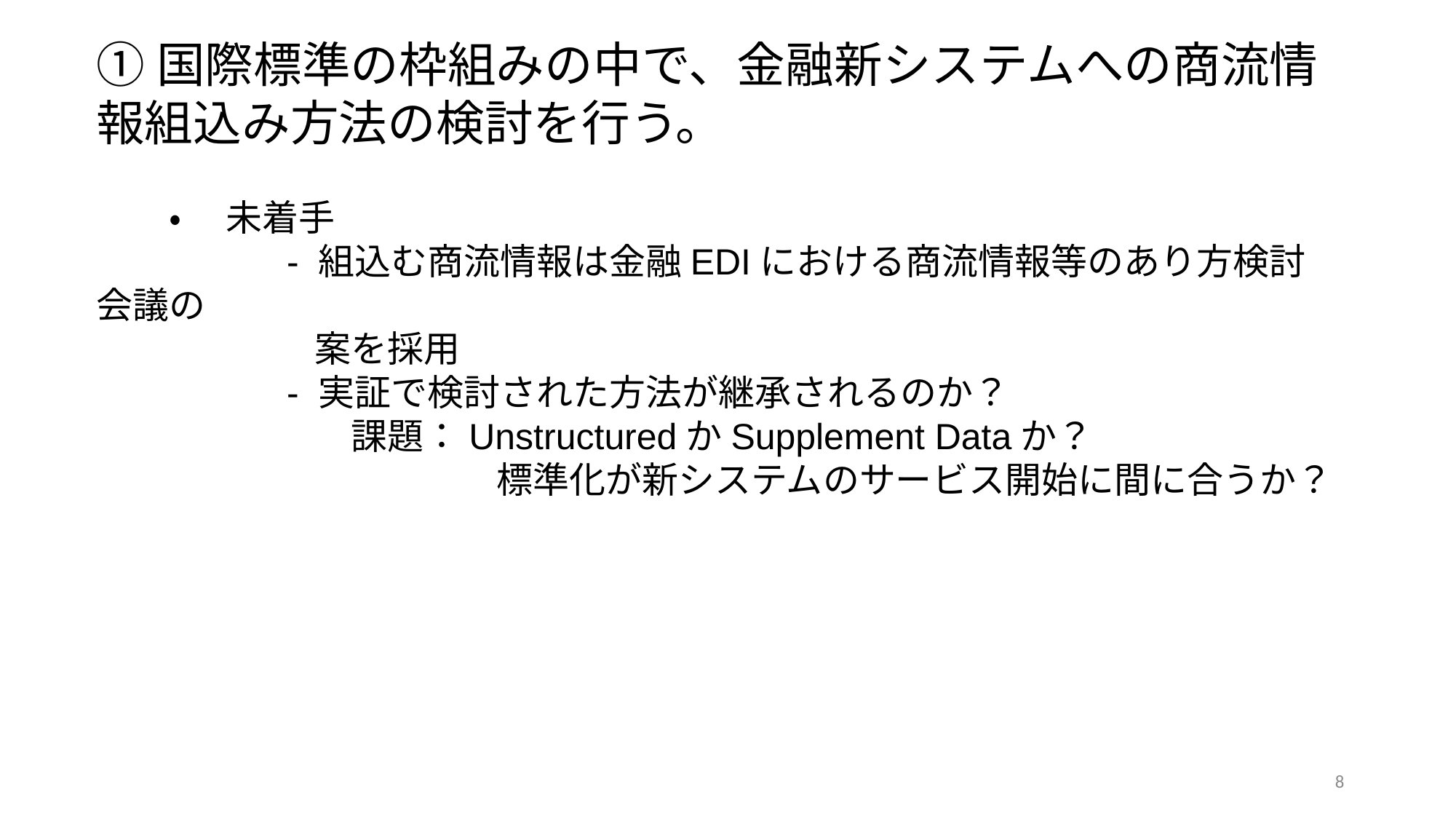

①国際標準の枠組みの中で、金融新システムへの商流情報組込み方法の検討を行う。

　　・　 未着手
　　　　　- 組込む商流情報は金融EDIにおける商流情報等のあり方検討会議の
　　　　　　案を採用
　　　　　- 実証で検討された方法が継承されるのか？
　　　　　　　課題：UnstructuredかSupplement Dataか？
　　　　　　　　　　　標準化が新システムのサービス開始に間に合うか？

8